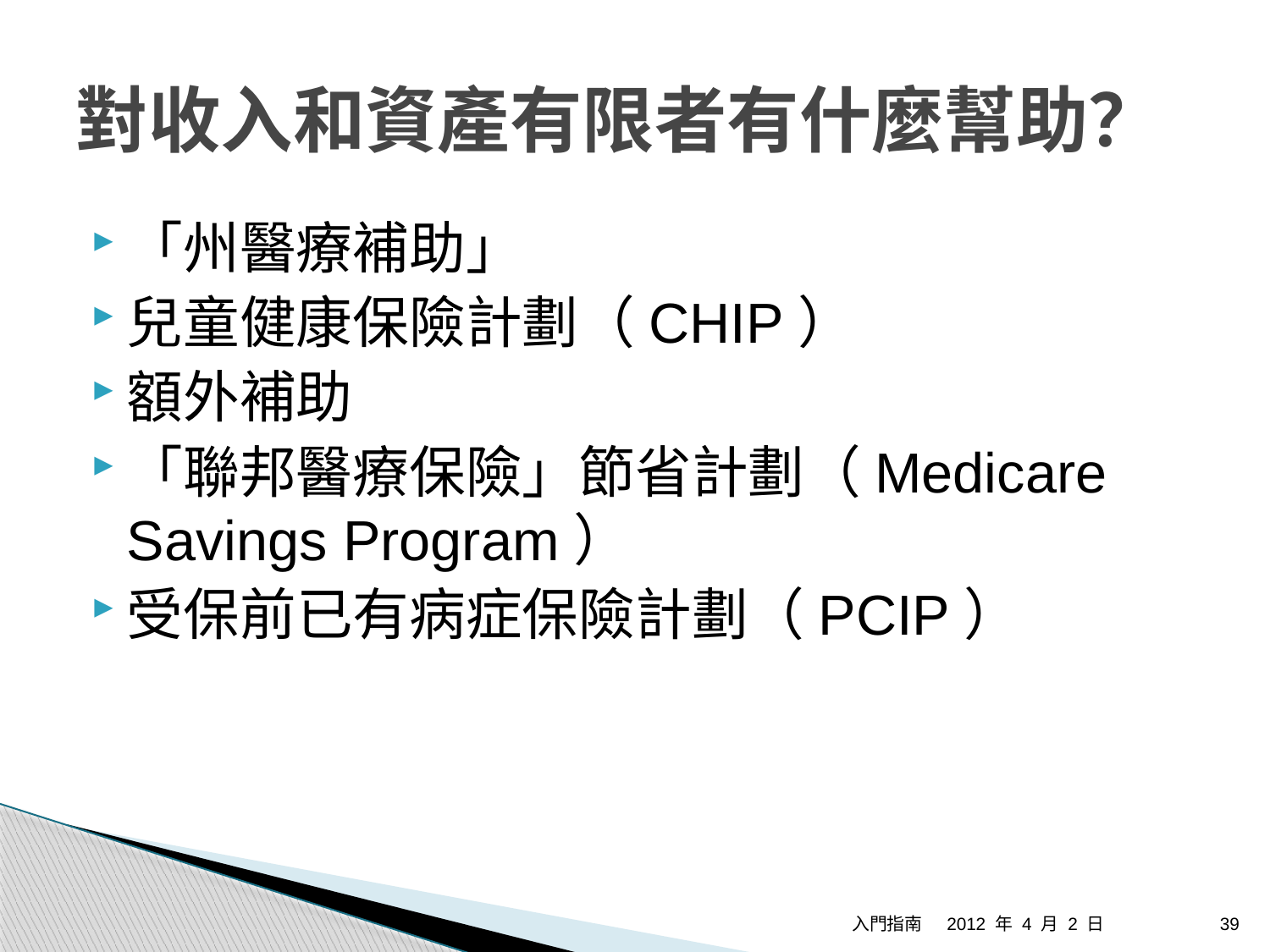

# 對收入和資產有限者有什麼幫助？
「州醫療補助」
兒童健康保險計劃（CHIP）
額外補助
「聯邦醫療保險」節省計劃（Medicare Savings Program）
受保前已有病症保險計劃（PCIP）
入門指南
2012 年 4 月 2 日
39